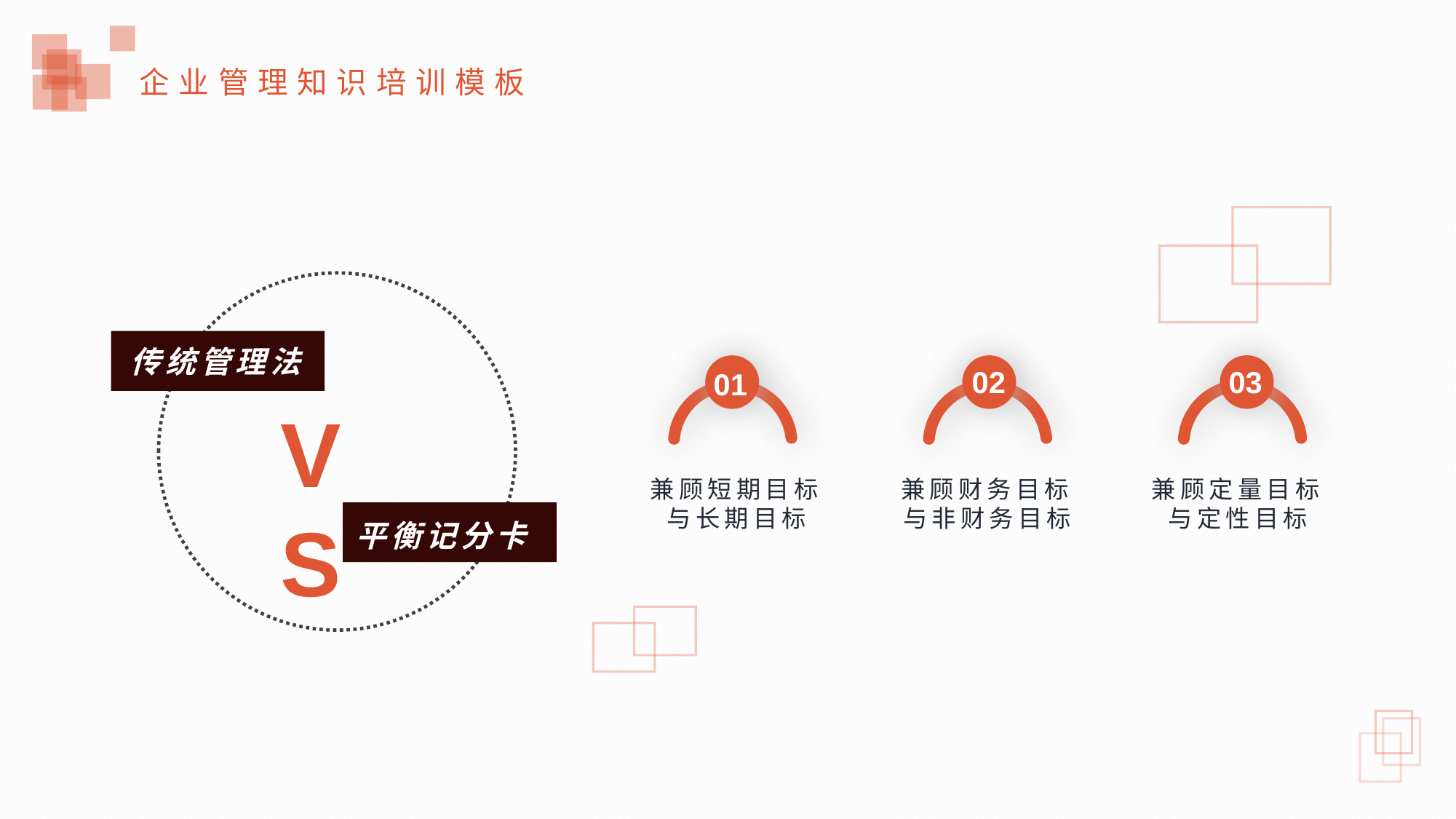

传统管理法

02
03
01

VS
兼顾短期目标与长期目标
兼顾财务目标与非财务目标
兼顾定量目标与定性目标

平衡记分卡